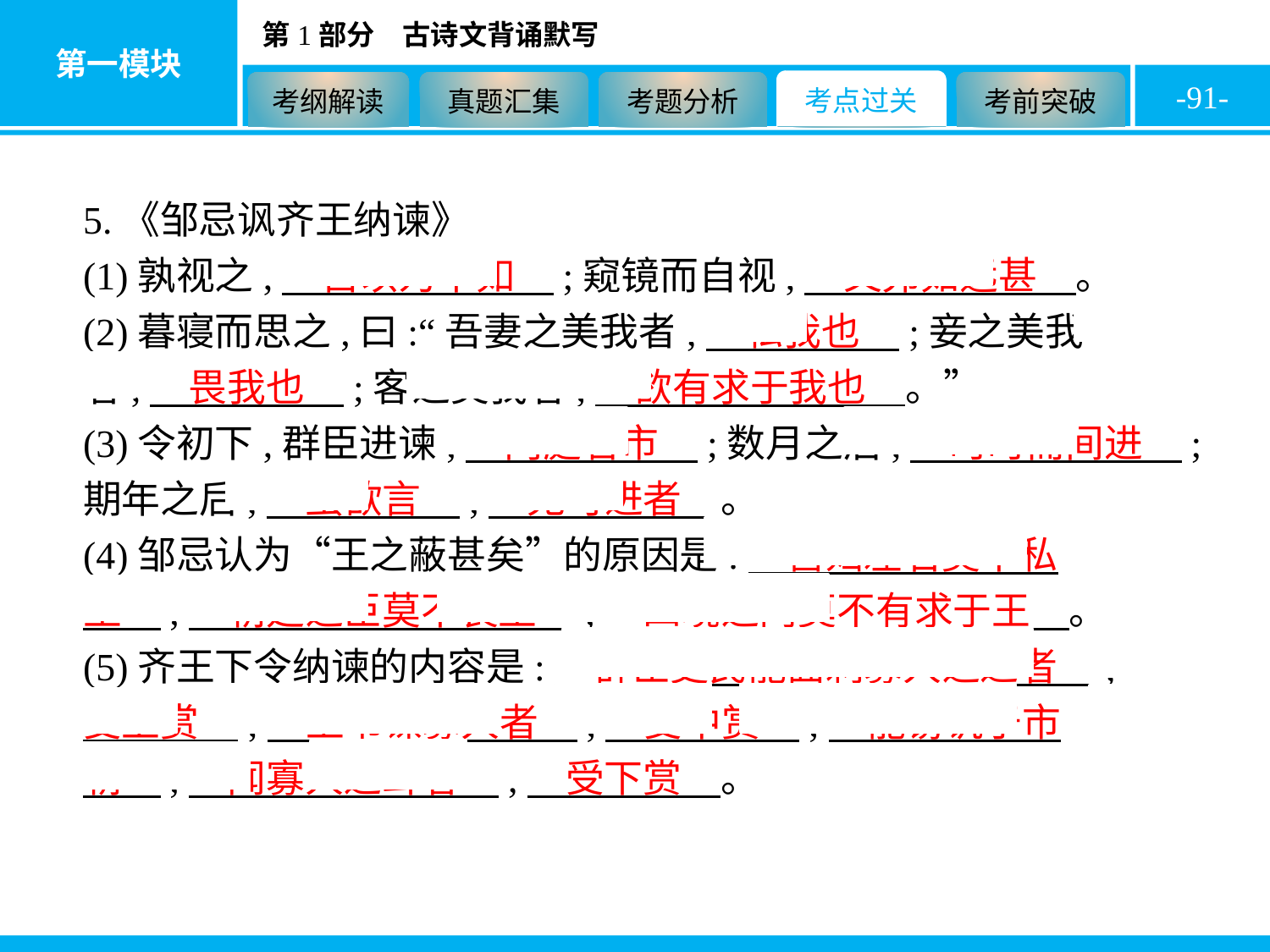

-91-
5.《邹忌讽齐王纳谏》
(1)孰视之,　自以为不如　;窥镜而自视,　又弗如远甚　。
(2)暮寝而思之,曰:“吾妻之美我者,　私我也　;妾之美我者,　畏我也　;客之美我者,　欲有求于我也　。”
(3)令初下,群臣进谏,　门庭若市　;数月之后,　时时而间进　;期年之后,　虽欲言　,　无可进者　。
(4)邹忌认为“王之蔽甚矣”的原因是:　宫妇左右莫不私王　,　朝廷之臣莫不畏王　,　四境之内莫不有求于王　。
(5)齐王下令纳谏的内容是:　群臣吏民能面刺寡人之过者　,　受上赏　;　上书谏寡人者　,　受中赏　;　能谤讥于市朝　,　闻寡人之耳者　,　受下赏　。